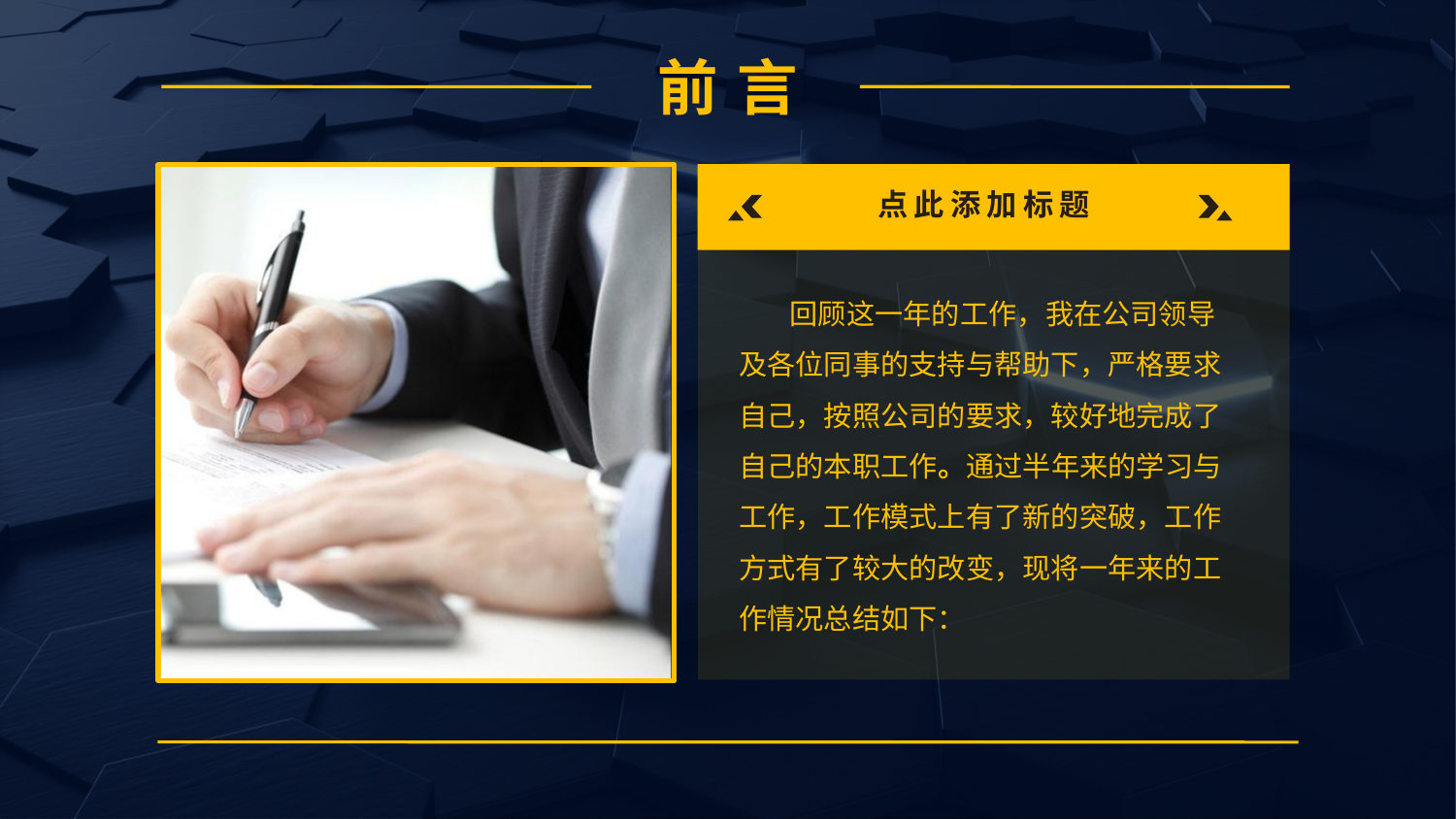

前 言

点此添加标题

       回顾这一年的工作，我在公司领导及各位同事的支持与帮助下，严格要求自己，按照公司的要求，较好地完成了自己的本职工作。通过半年来的学习与工作，工作模式上有了新的突破，工作方式有了较大的改变，现将一年来的工作情况总结如下：